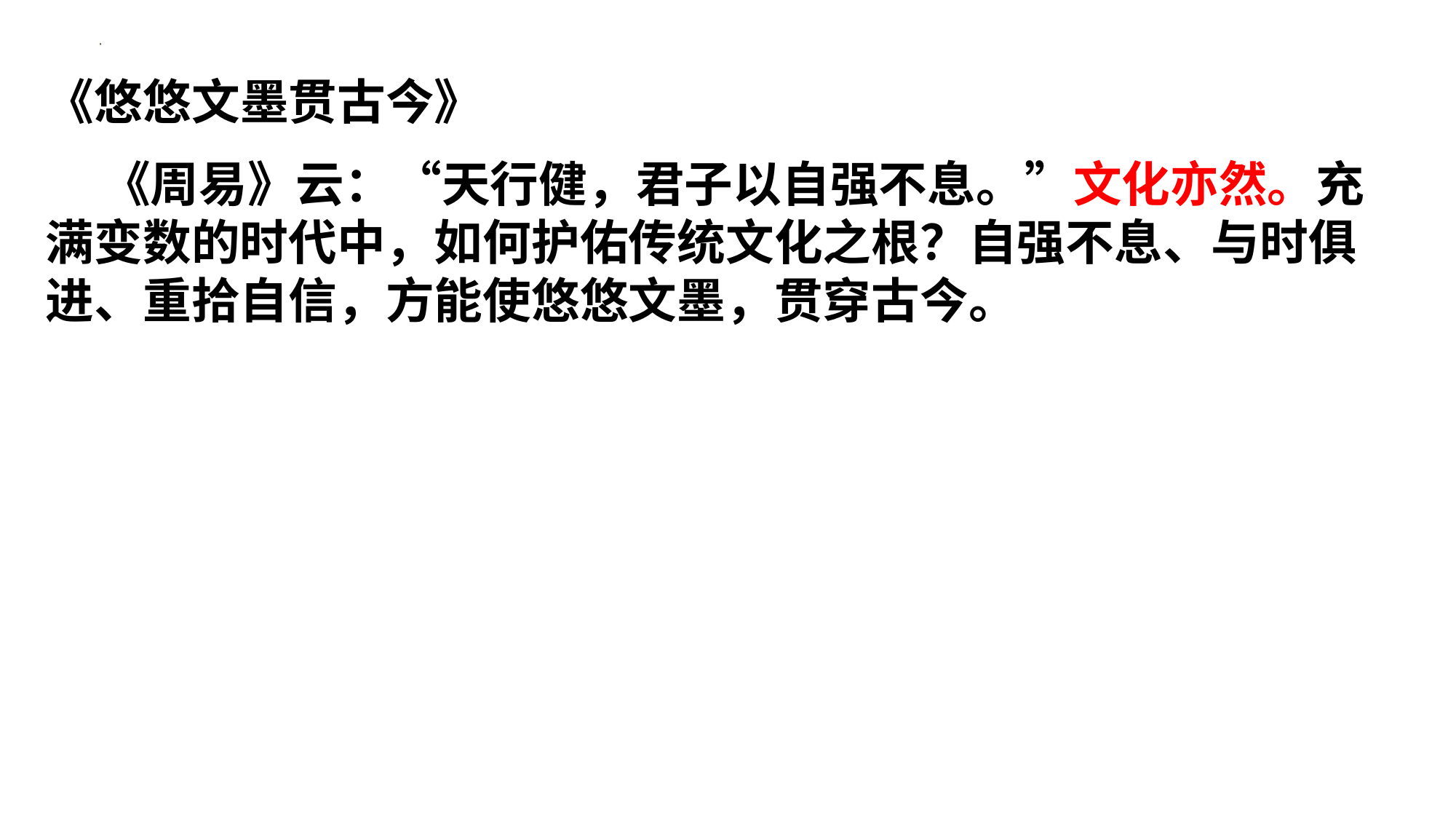

《悠悠文墨贯古今》
    《周易》云：“天行健，君子以自强不息。”文化亦然。充满变数的时代中，如何护佑传统文化之根？自强不息、与时俱进、重拾自信，方能使悠悠文墨，贯穿古今。